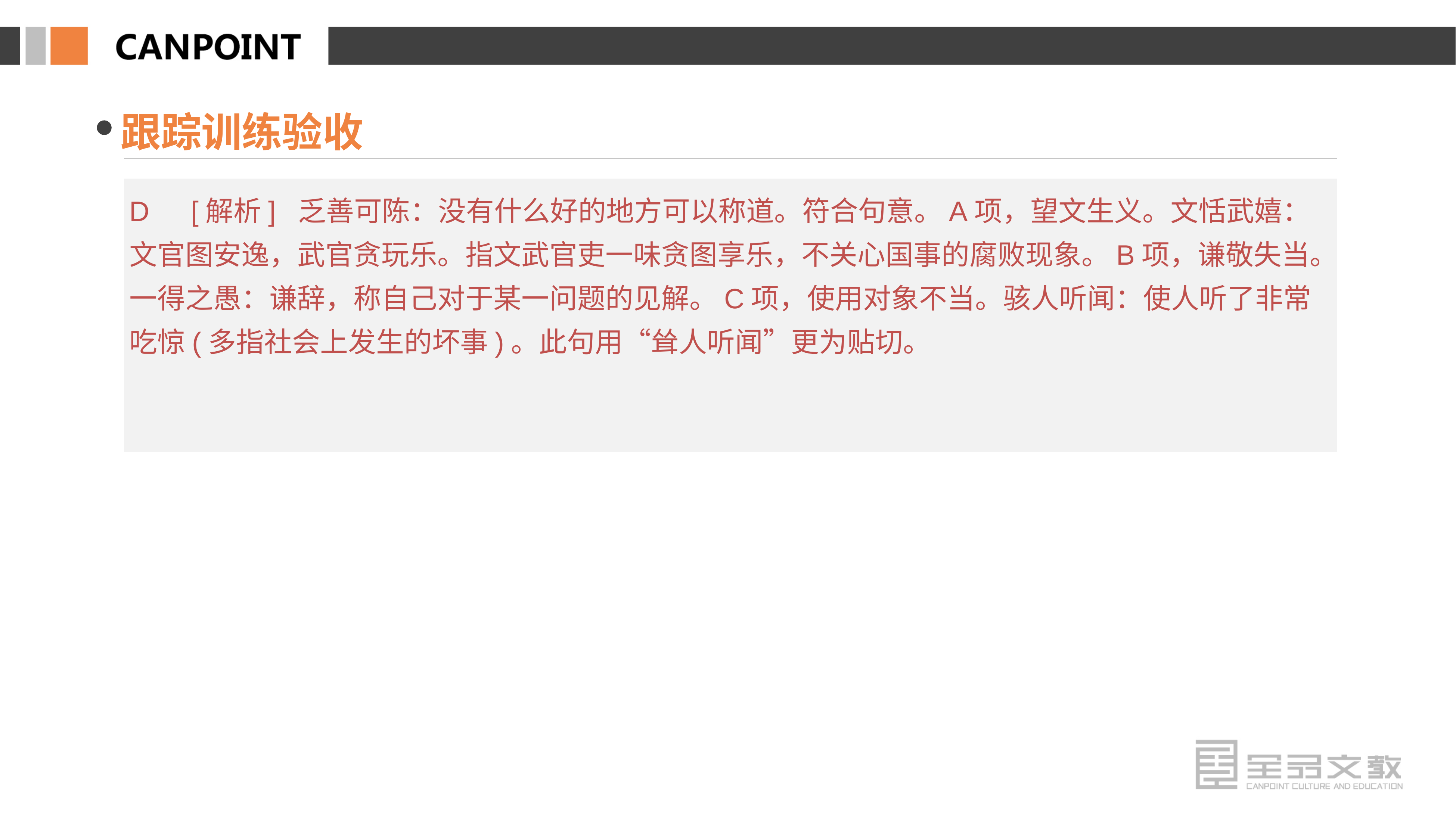

跟踪训练验收

D　[解析]  乏善可陈：没有什么好的地方可以称道。符合句意。A项，望文生义。文恬武嬉：文官图安逸，武官贪玩乐。指文武官吏一味贪图享乐，不关心国事的腐败现象。B项，谦敬失当。一得之愚：谦辞，称自己对于某一问题的见解。C项，使用对象不当。骇人听闻：使人听了非常吃惊(多指社会上发生的坏事)。此句用“耸人听闻”更为贴切。